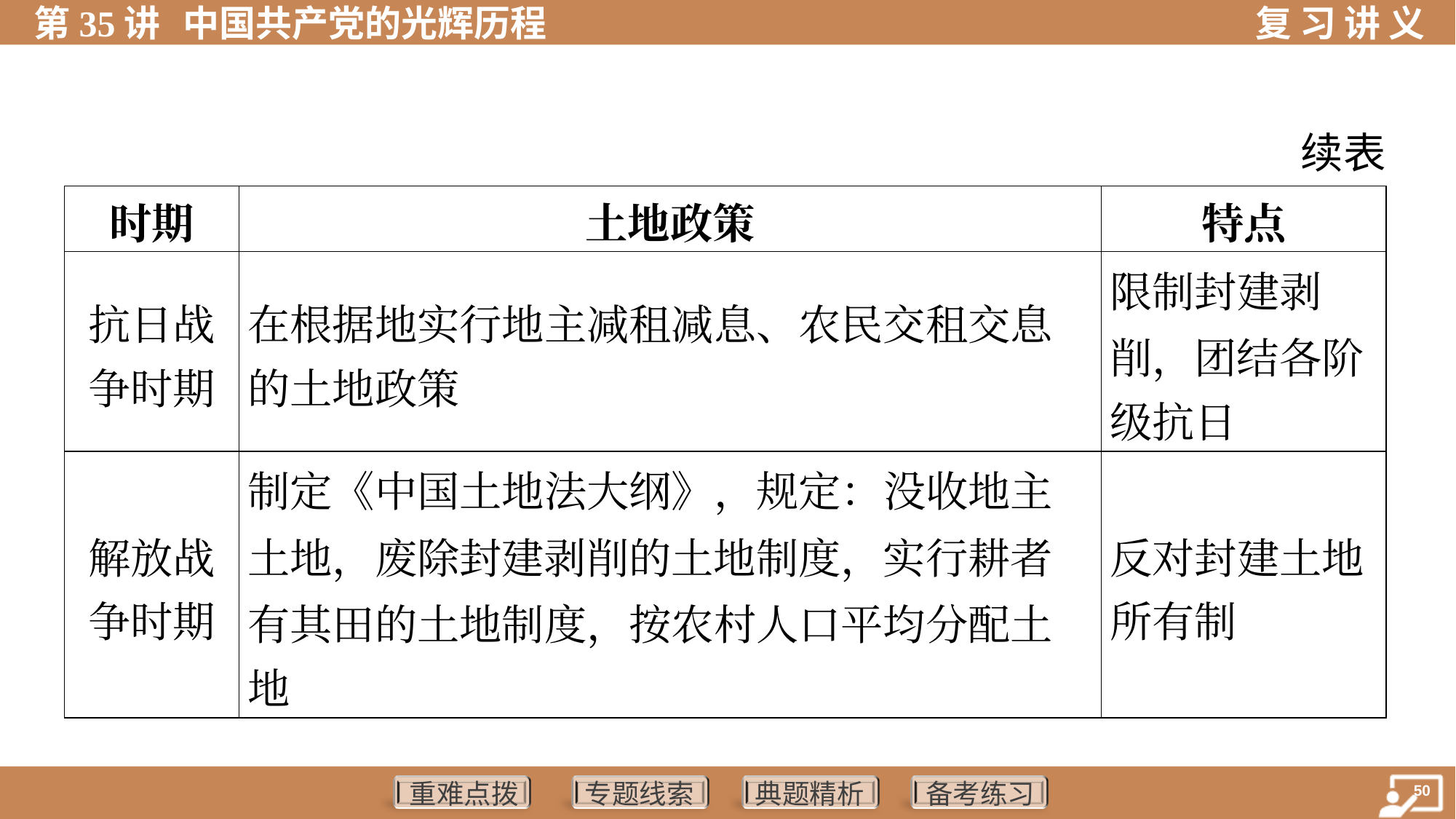

续表
| 时期 | 土地政策 | 特点 |
| --- | --- | --- |
| 抗日战 争时期 | 在根据地实行地主减租减息、农民交租交息 的土地政策 | 限制封建剥 削，团结各阶 级抗日 |
| 解放战 争时期 | 制定《中国土地法大纲》，规定：没收地主 土地，废除封建剥削的土地制度，实行耕者 有其田的土地制度，按农村人口平均分配土 地 | 反对封建土地 所有制 |